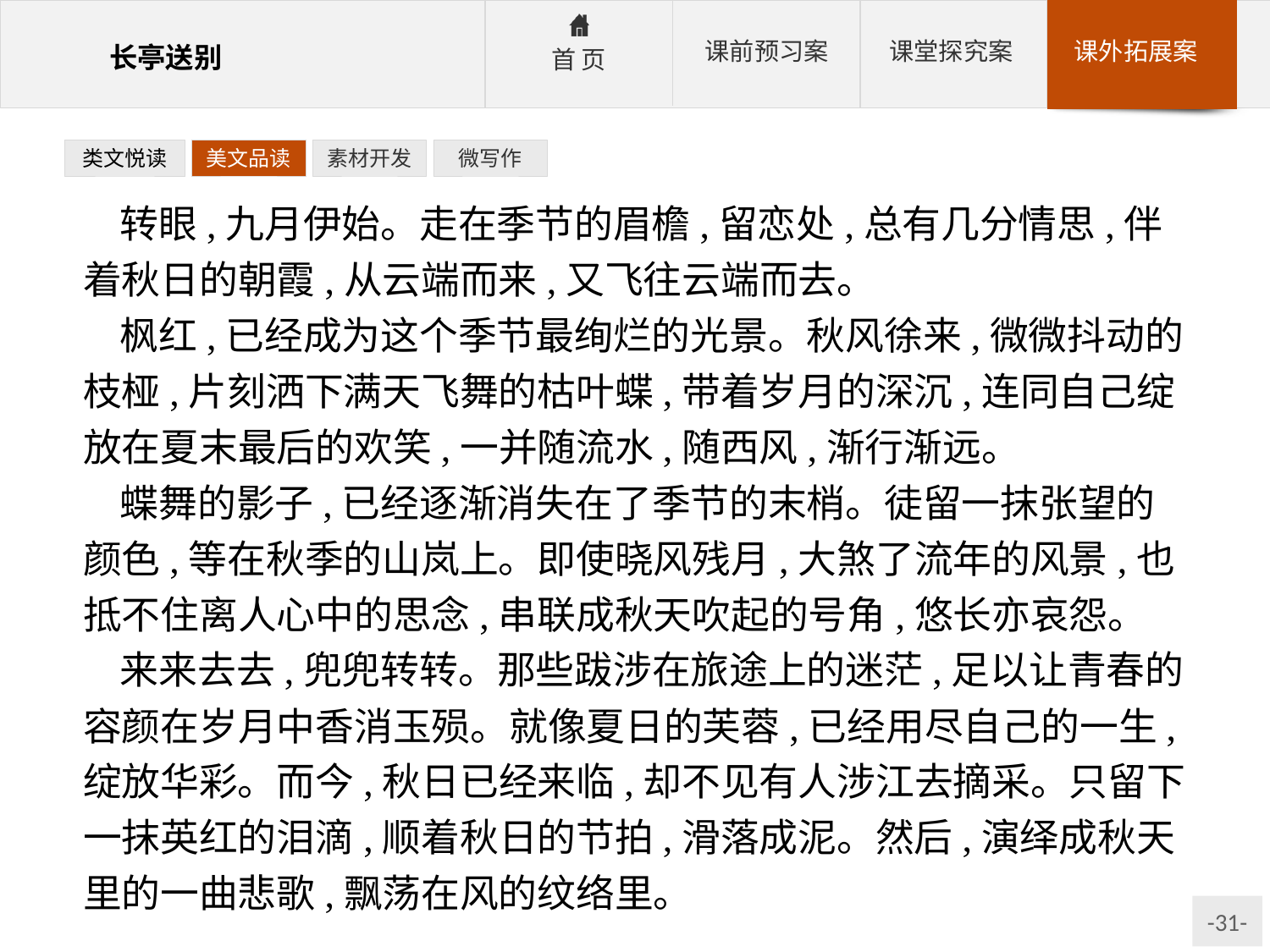

类文悦读
美文品读
素材开发
微写作
转眼,九月伊始。走在季节的眉檐,留恋处,总有几分情思,伴着秋日的朝霞,从云端而来,又飞往云端而去。
枫红,已经成为这个季节最绚烂的光景。秋风徐来,微微抖动的枝桠,片刻洒下满天飞舞的枯叶蝶,带着岁月的深沉,连同自己绽放在夏末最后的欢笑,一并随流水,随西风,渐行渐远。
蝶舞的影子,已经逐渐消失在了季节的末梢。徒留一抹张望的颜色,等在秋季的山岚上。即使晓风残月,大煞了流年的风景,也抵不住离人心中的思念,串联成秋天吹起的号角,悠长亦哀怨。
来来去去,兜兜转转。那些跋涉在旅途上的迷茫,足以让青春的容颜在岁月中香消玉殒。就像夏日的芙蓉,已经用尽自己的一生,绽放华彩。而今,秋日已经来临,却不见有人涉江去摘采。只留下一抹英红的泪滴,顺着秋日的节拍,滑落成泥。然后,演绎成秋天里的一曲悲歌,飘荡在风的纹络里。